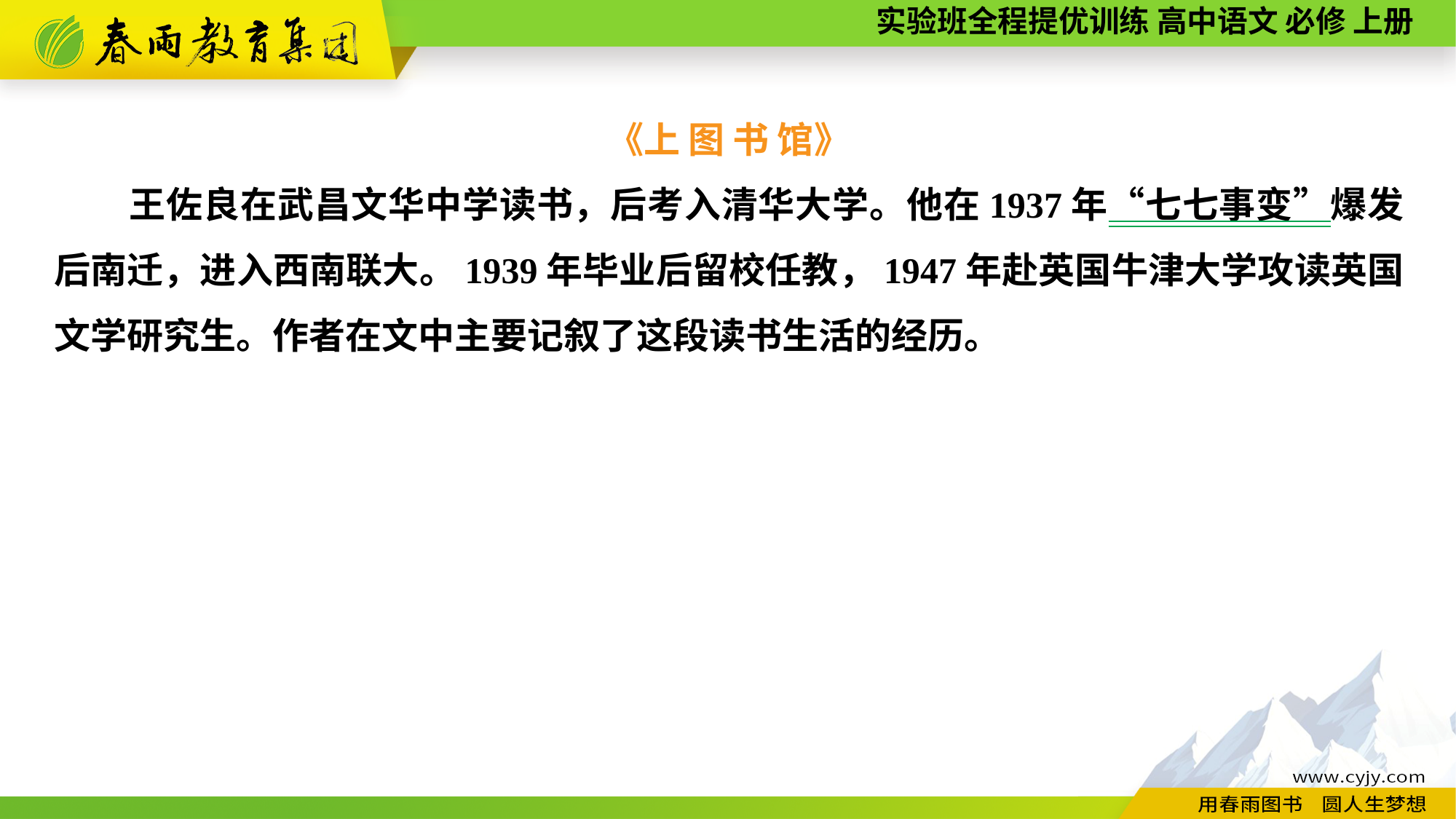

《上 图 书 馆》
王佐良在武昌文华中学读书，后考入清华大学。他在1937年“七七事变”爆发后南迁，进入西南联大。1939年毕业后留校任教，1947年赴英国牛津大学攻读英国文学研究生。作者在文中主要记叙了这段读书生活的经历。